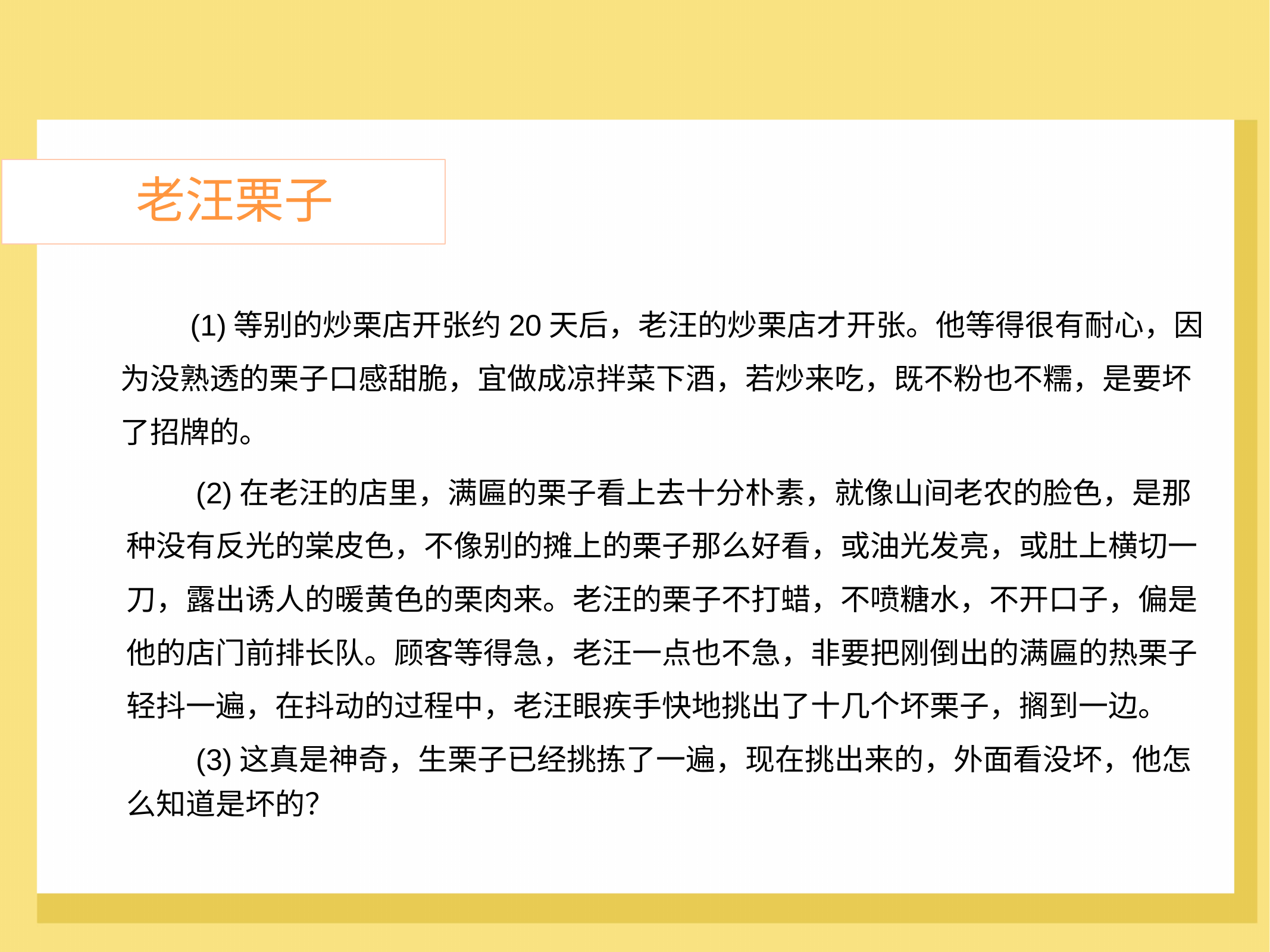

老汪栗子
	(1)等别的炒栗店开张约20天后，老汪的炒栗店才开张。他等得很有耐心，因

为没熟透的栗子口感甜脆，宜做成凉拌菜下酒，若炒来吃，既不粉也不糯，是要坏

了招牌的。
	(2)在老汪的店里，满匾的栗子看上去十分朴素，就像山间老农的脸色，是那

种没有反光的棠皮色，不像别的摊上的栗子那么好看，或油光发亮，或肚上横切一

刀，露出诱人的暖黄色的栗肉来。老汪的栗子不打蜡，不喷糖水，不开口子，偏是

他的店门前排长队。顾客等得急，老汪一点也不急，非要把刚倒出的满匾的热栗子

轻抖一遍，在抖动的过程中，老汪眼疾手快地挑出了十几个坏栗子，搁到一边。

	(3)这真是神奇，生栗子已经挑拣了一遍，现在挑出来的，外面看没坏，他怎
么知道是坏的？